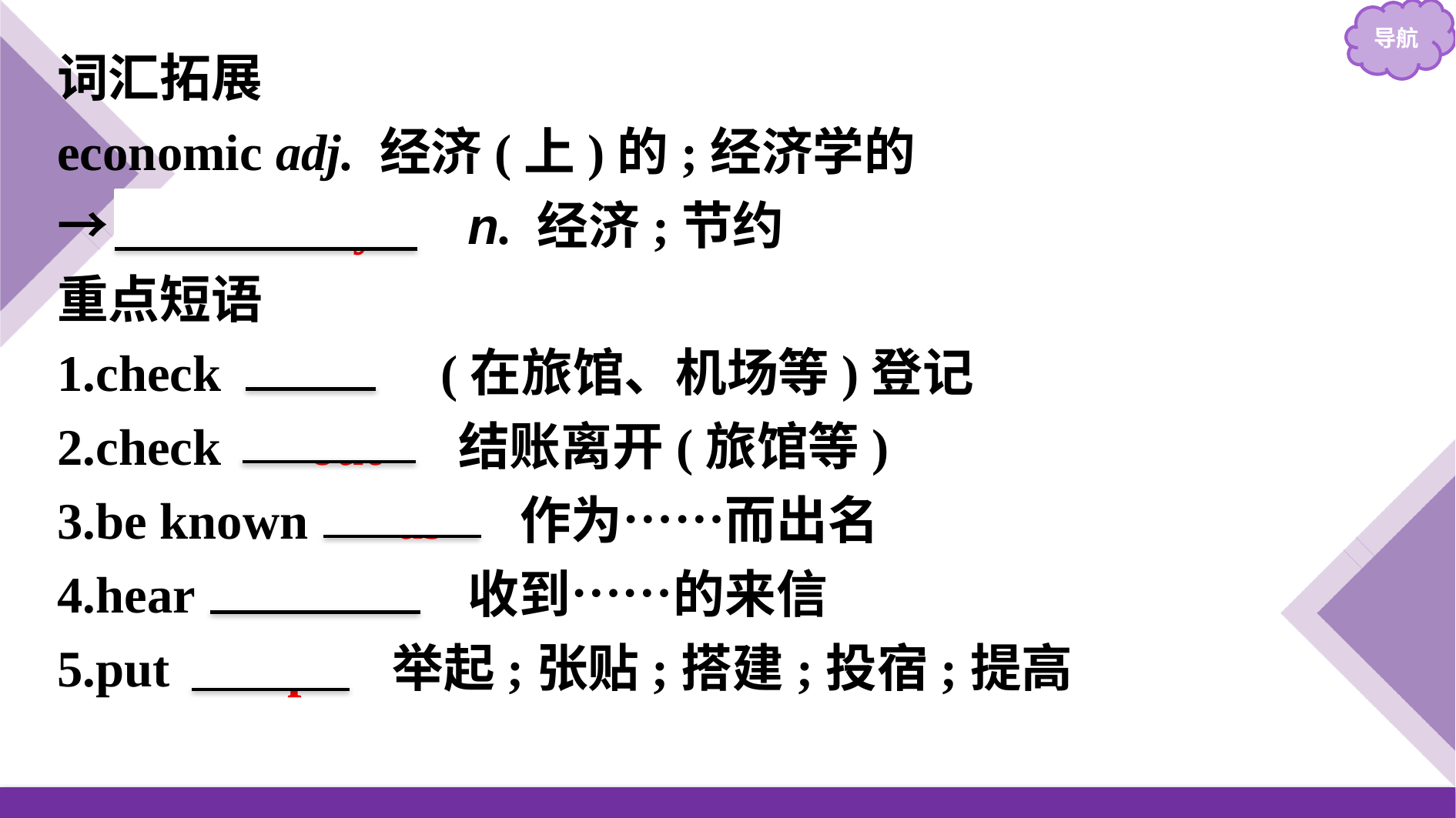

词汇拓展
economic adj. 经济(上)的;经济学的
→　economy　 n. 经济;节约
重点短语
1.check 　in　 (在旅馆、机场等)登记
2.check 　out　 结账离开(旅馆等)
3.be known 　as　 作为……而出名
4.hear 　from　 收到……的来信
5.put 　up　 举起;张贴;搭建;投宿;提高